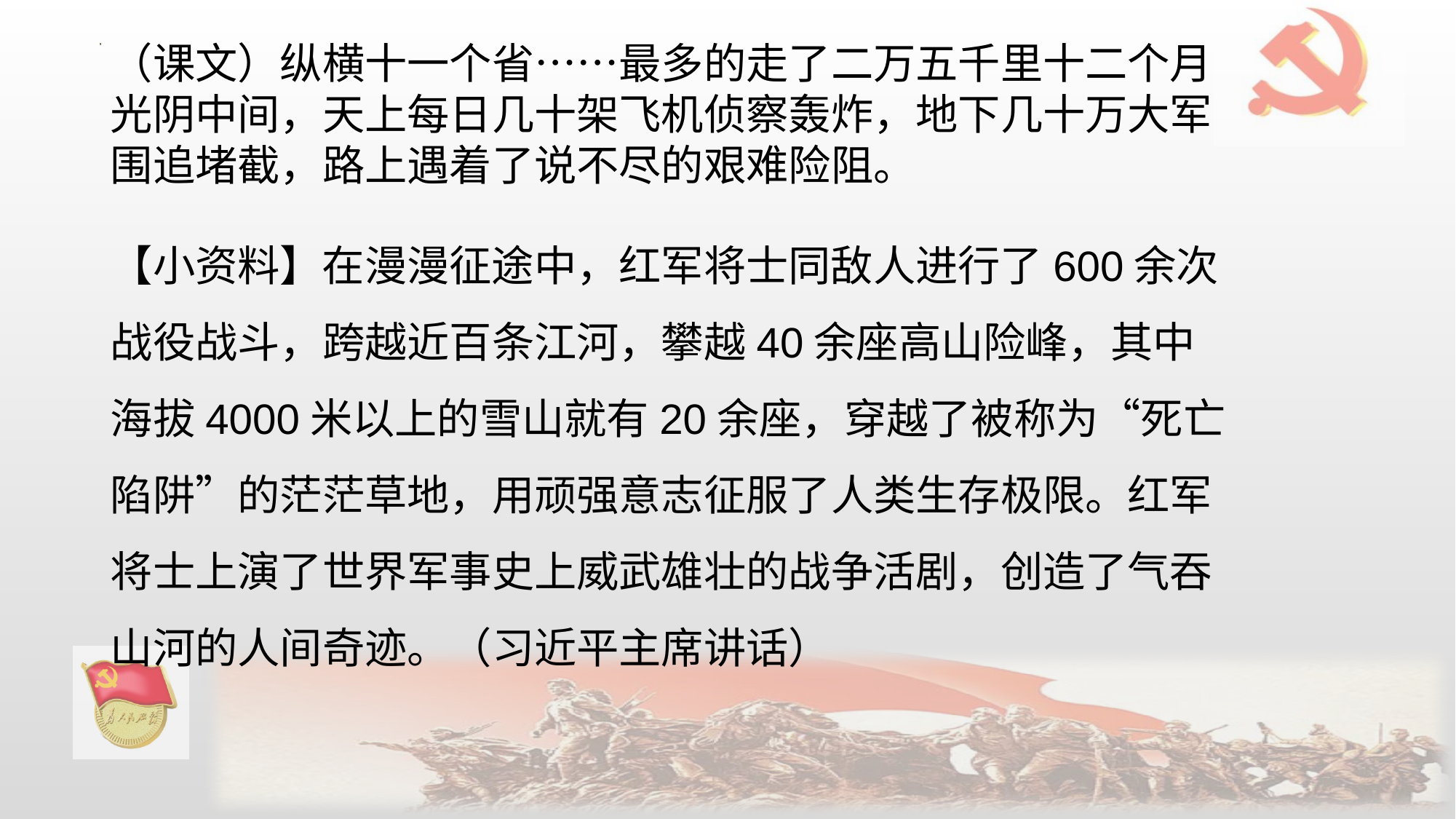

（课文）纵横十一个省……最多的走了二万五千里十二个月光阴中间，天上每日几十架飞机侦察轰炸，地下几十万大军围追堵截，路上遇着了说不尽的艰难险阻。
【小资料】在漫漫征途中，红军将士同敌人进行了600余次战役战斗，跨越近百条江河，攀越40余座高山险峰，其中海拔4000米以上的雪山就有20余座，穿越了被称为“死亡陷阱”的茫茫草地，用顽强意志征服了人类生存极限。红军将士上演了世界军事史上威武雄壮的战争活剧，创造了气吞山河的人间奇迹。（习近平主席讲话）